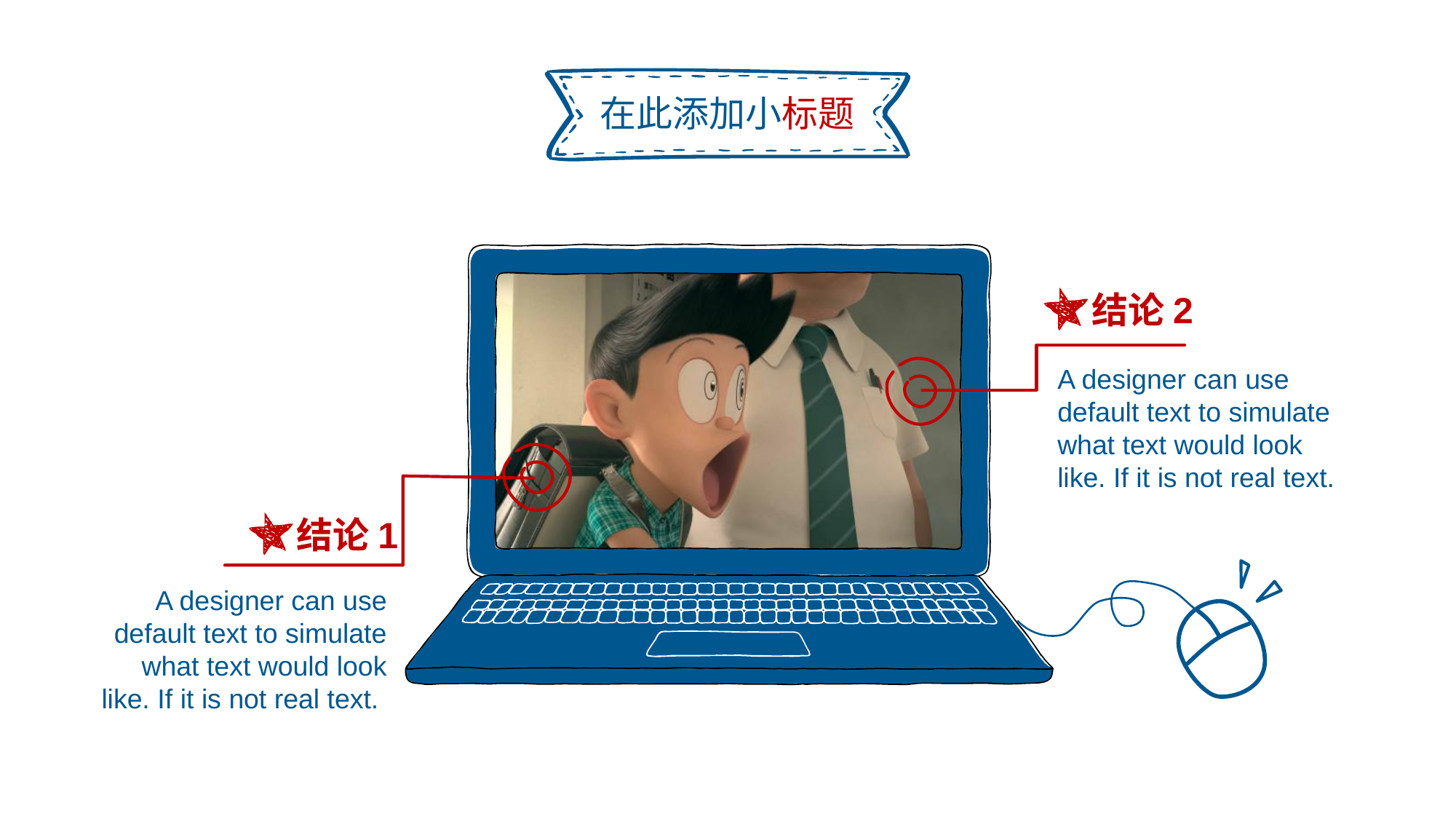

在此添加小标题

结论2

A designer can use default text to simulate what text would look like. If it is not real text.

结论1

A designer can use default text to simulate what text would look like. If it is not real text.